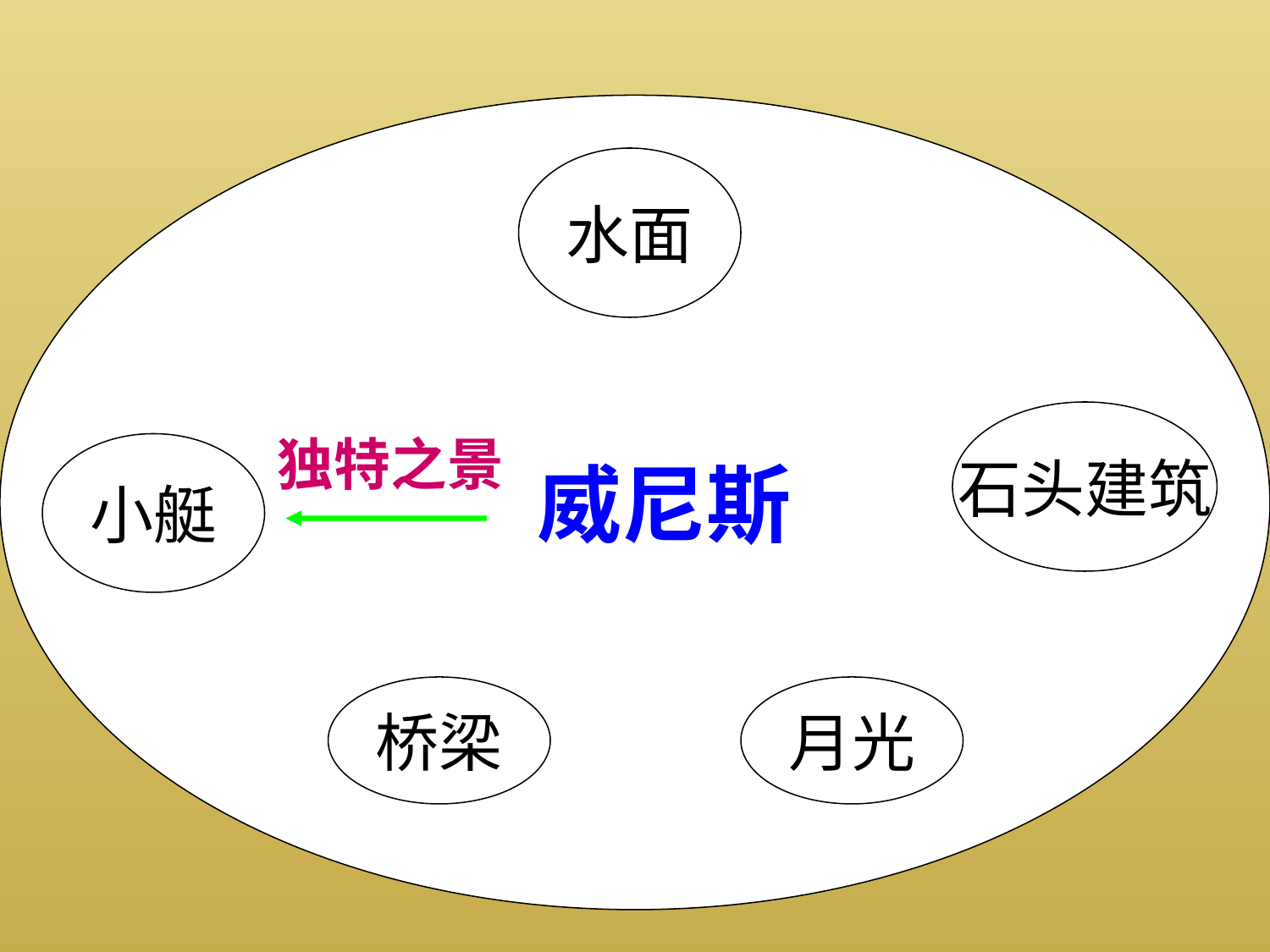

威尼斯
水面
石头建筑
独特之景
小艇

桥梁
月光